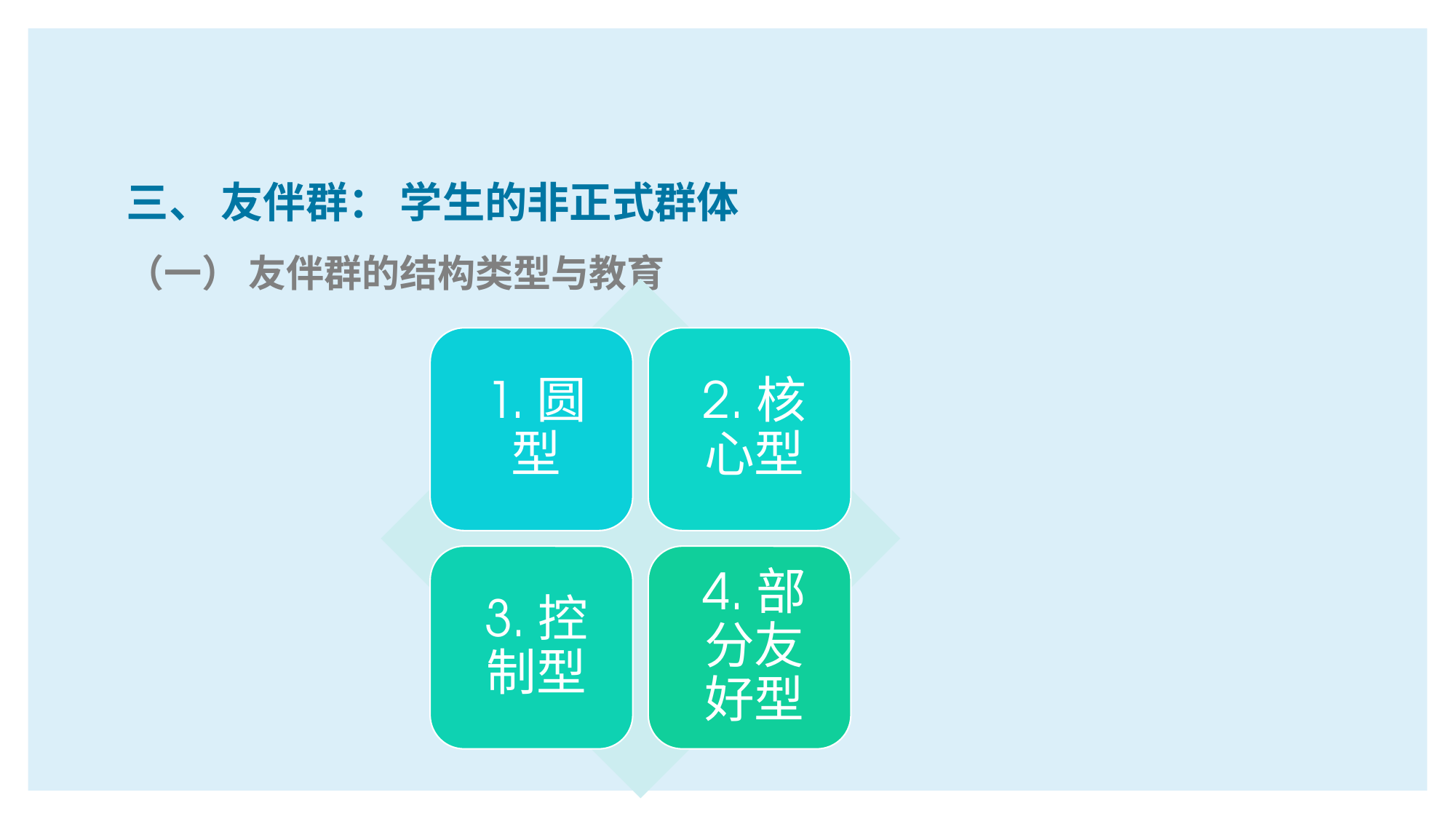

三、 友伴群： 学生的非正式群体
（一） 友伴群的结构类型与教育

1.圆型
2.核心型
3.控制型
4.部分友好型